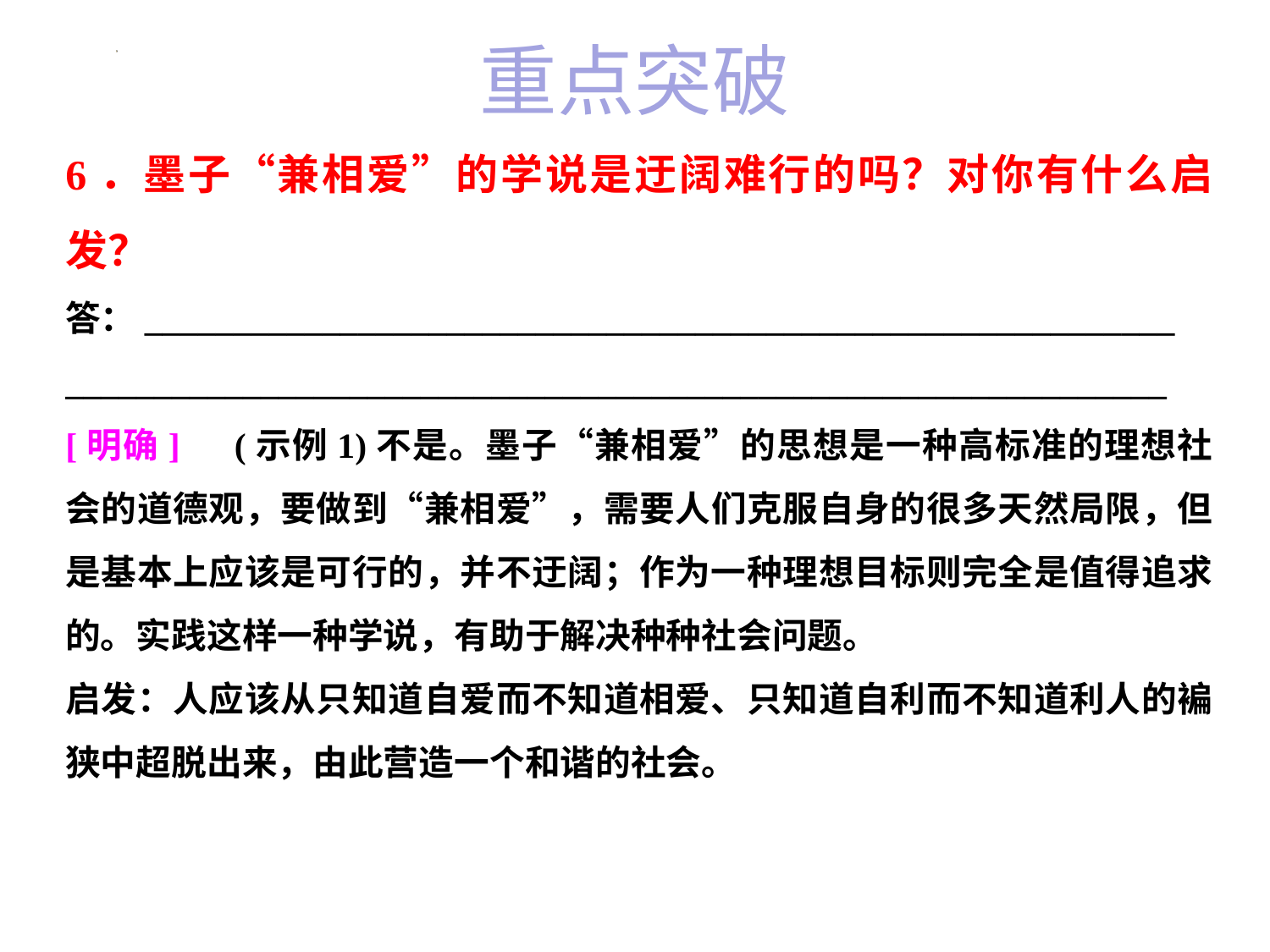

# 重点突破
6．墨子“兼相爱”的学说是迂阔难行的吗？对你有什么启发？
答：__________________________________________________________
______________________________________________________________
[明确]　(示例1)不是。墨子“兼相爱”的思想是一种高标准的理想社会的道德观，要做到“兼相爱”，需要人们克服自身的很多天然局限，但是基本上应该是可行的，并不迂阔；作为一种理想目标则完全是值得追求的。实践这样一种学说，有助于解决种种社会问题。
启发：人应该从只知道自爱而不知道相爱、只知道自利而不知道利人的褊狭中超脱出来，由此营造一个和谐的社会。